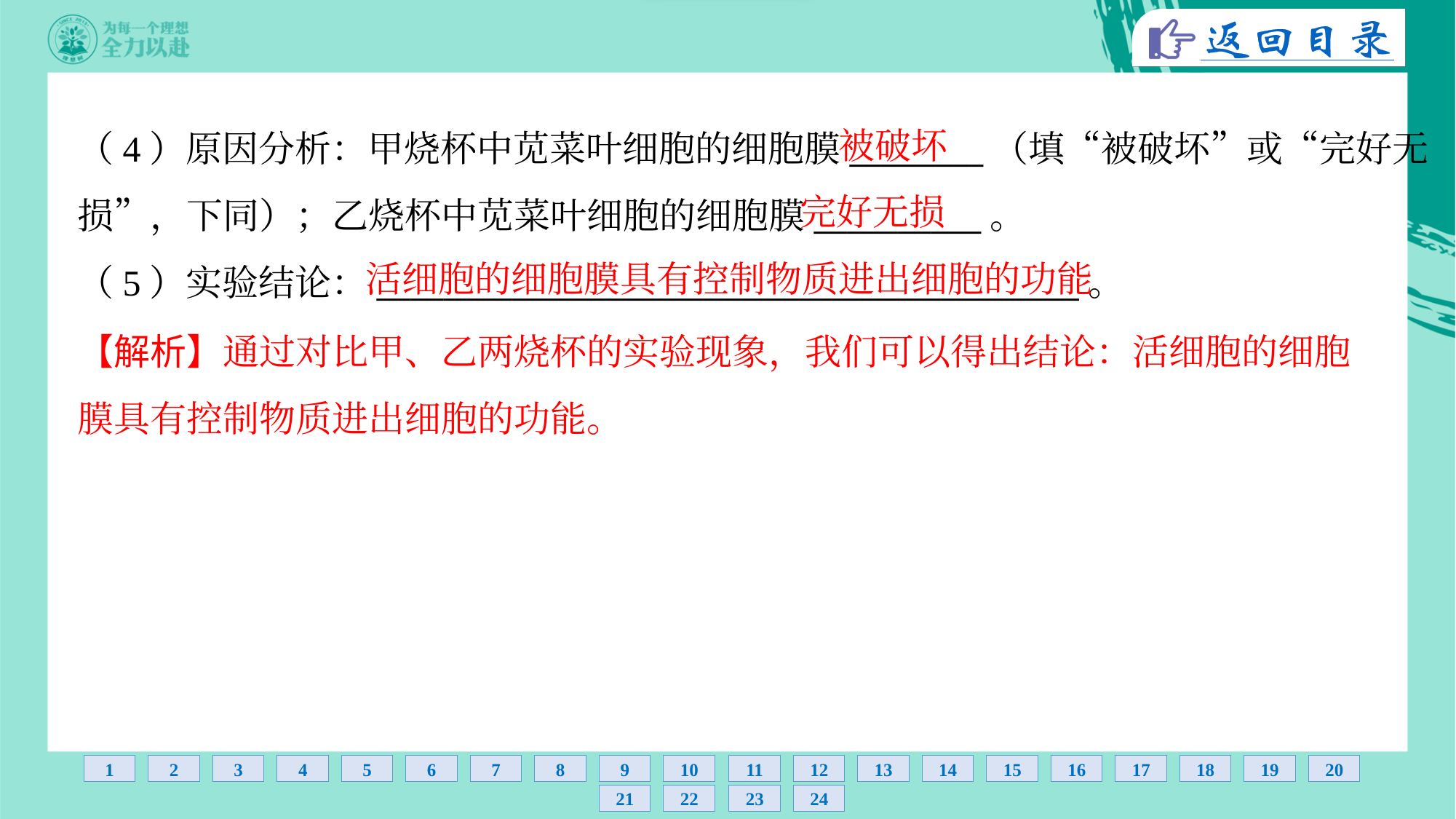

被破坏
（4）原因分析：甲烧杯中苋菜叶细胞的细胞膜________（填“被破坏”或“完好无
损”，下同）；乙烧杯中苋菜叶细胞的细胞膜__________。
（5）实验结论：__________________________________________。
完好无损
活细胞的细胞膜具有控制物质进出细胞的功能
【解析】通过对比甲、乙两烧杯的实验现象，我们可以得出结论：活细胞的细胞
膜具有控制物质进出细胞的功能。